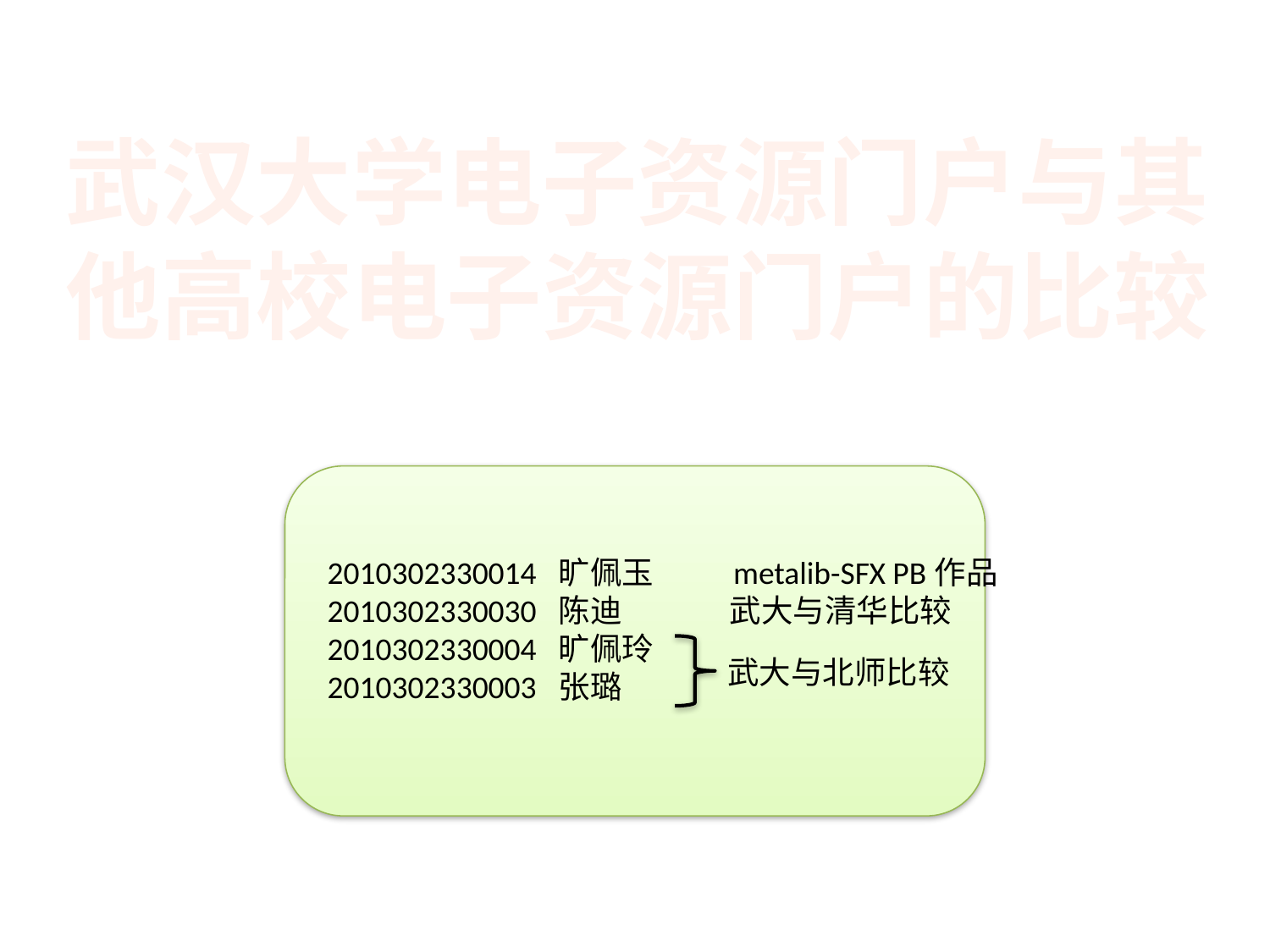

武汉大学电子资源门户与其
他高校电子资源门户的比较

2010302330014  旷佩玉          metalib-SFX PB作品
2010302330030  陈迪               武大与清华比较
2010302330004  旷佩玲
2010302330003  张璐

武大与北师比较